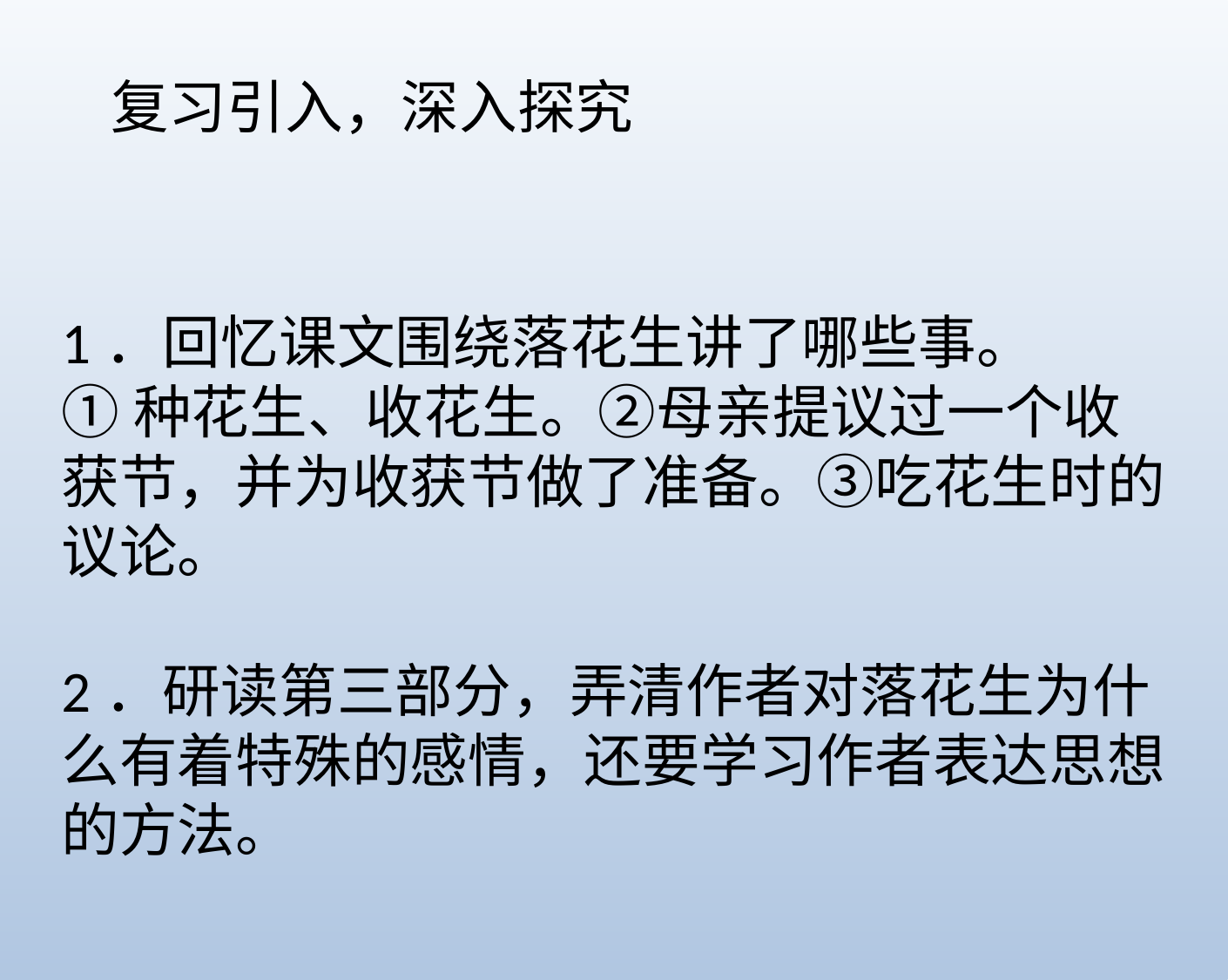

复习引入，深入探究
1．回忆课文围绕落花生讲了哪些事。
①种花生、收花生。②母亲提议过一个收获节，并为收获节做了准备。③吃花生时的议论。

2．研读第三部分，弄清作者对落花生为什么有着特殊的感情，还要学习作者表达思想的方法。